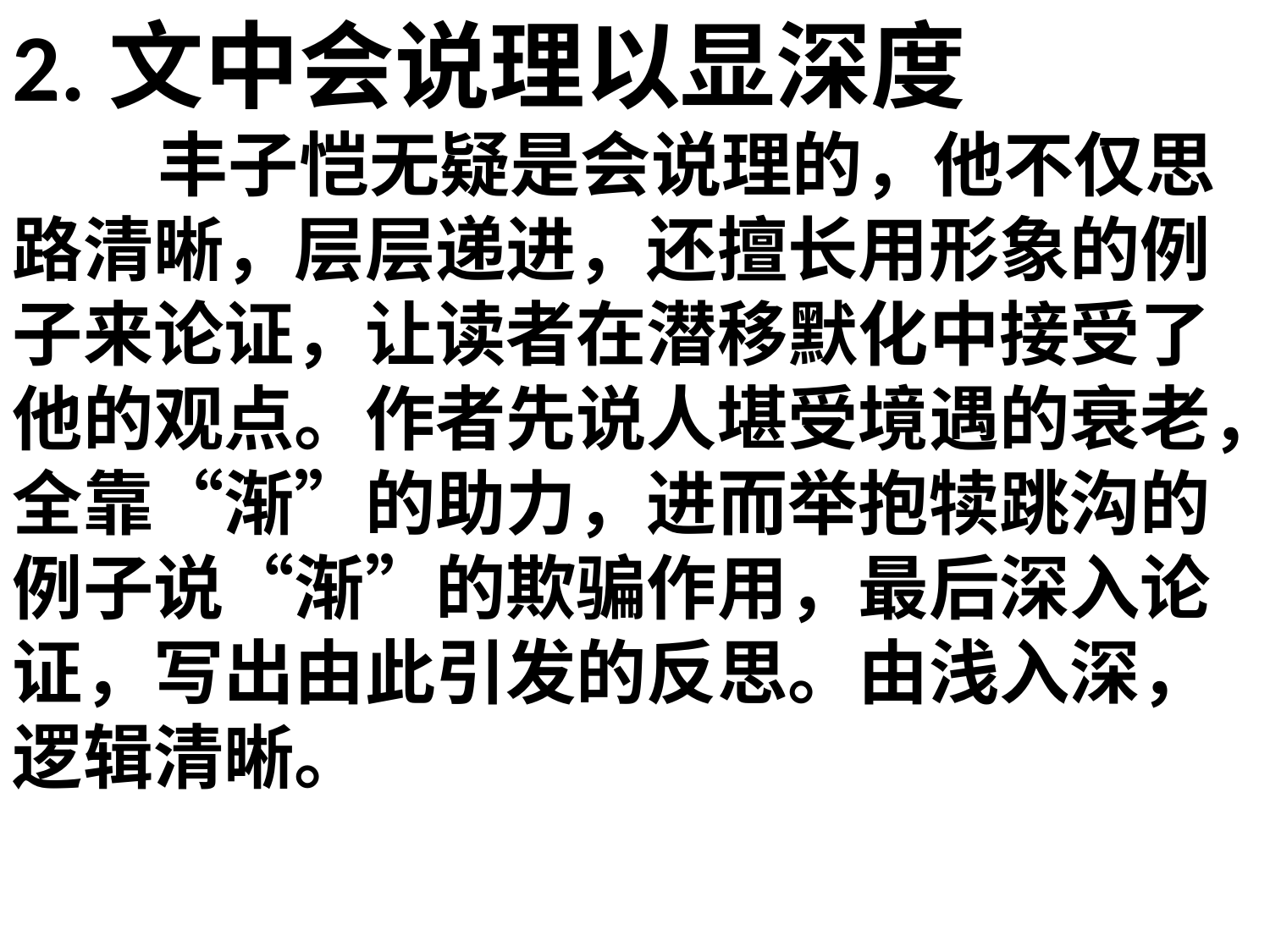

2.文中会说理以显深度
        丰子恺无疑是会说理的，他不仅思路清晰，层层递进，还擅长用形象的例子来论证，让读者在潜移默化中接受了他的观点。作者先说人堪受境遇的衰老，全靠“渐”的助力，进而举抱犊跳沟的例子说“渐”的欺骗作用，最后深入论证，写出由此引发的反思。由浅入深，逻辑清晰。